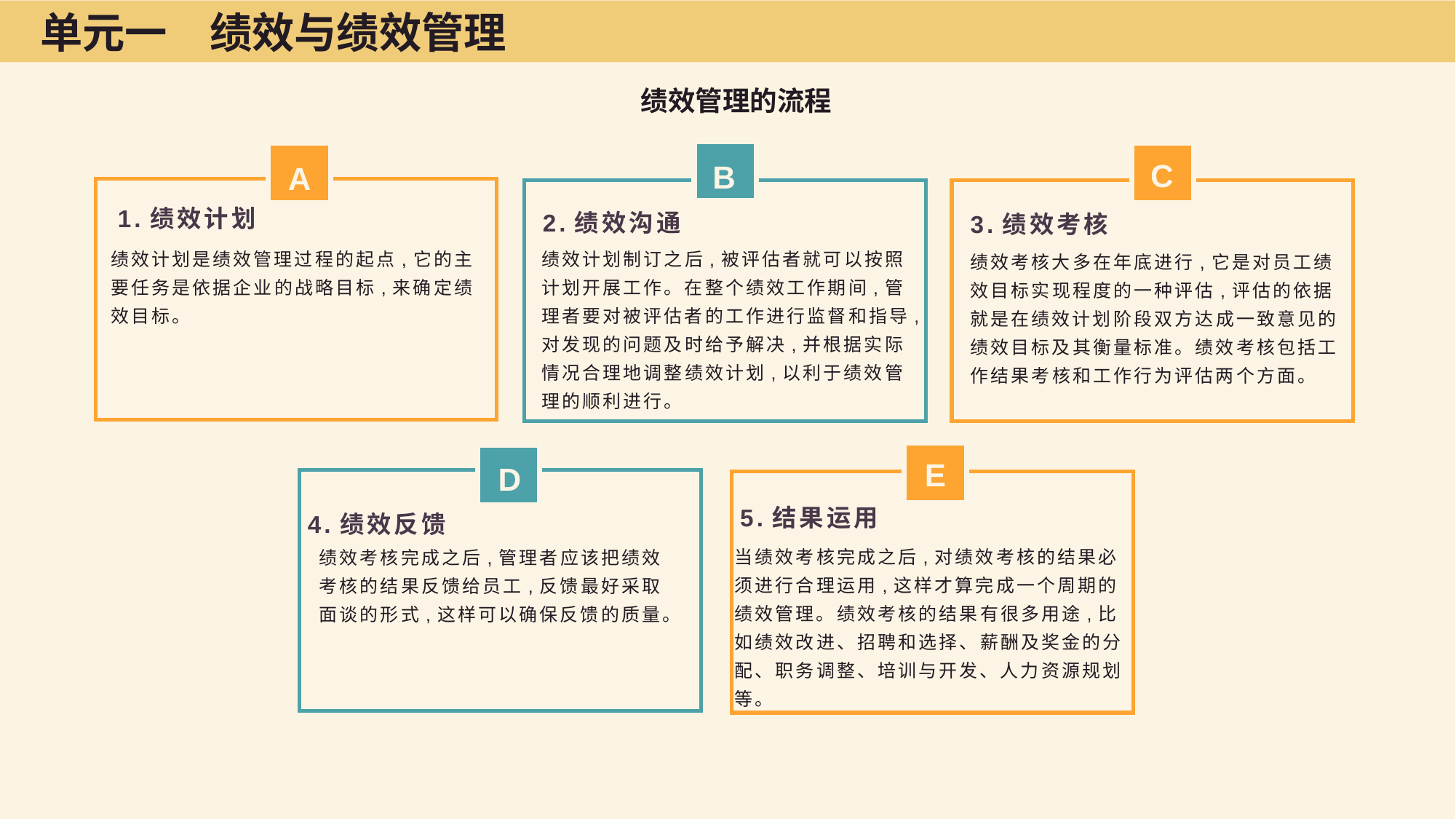

单元一　绩效与绩效管理
绩效管理的流程

C
B
A

1.绩效计划
2.绩效沟通
3.绩效考核
绩效计划是绩效管理过程的起点,它的主要任务是依据企业的战略目标,来确定绩效目标。
绩效计划制订之后,被评估者就可以按照计划开展工作。在整个绩效工作期间,管理者要对被评估者的工作进行监督和指导,对发现的问题及时给予解决,并根据实际情况合理地调整绩效计划,以利于绩效管理的顺利进行。
绩效考核大多在年底进行,它是对员工绩效目标实现程度的一种评估,评估的依据就是在绩效计划阶段双方达成一致意见的绩效目标及其衡量标准。绩效考核包括工作结果考核和工作行为评估两个方面。

E

D

5.结果运用
4.绩效反馈
当绩效考核完成之后,对绩效考核的结果必须进行合理运用,这样才算完成一个周期的绩效管理。绩效考核的结果有很多用途,比如绩效改进、招聘和选择、薪酬及奖金的分配、职务调整、培训与开发、人力资源规划等。
绩效考核完成之后,管理者应该把绩效考核的结果反馈给员工,反馈最好采取面谈的形式,这样可以确保反馈的质量。